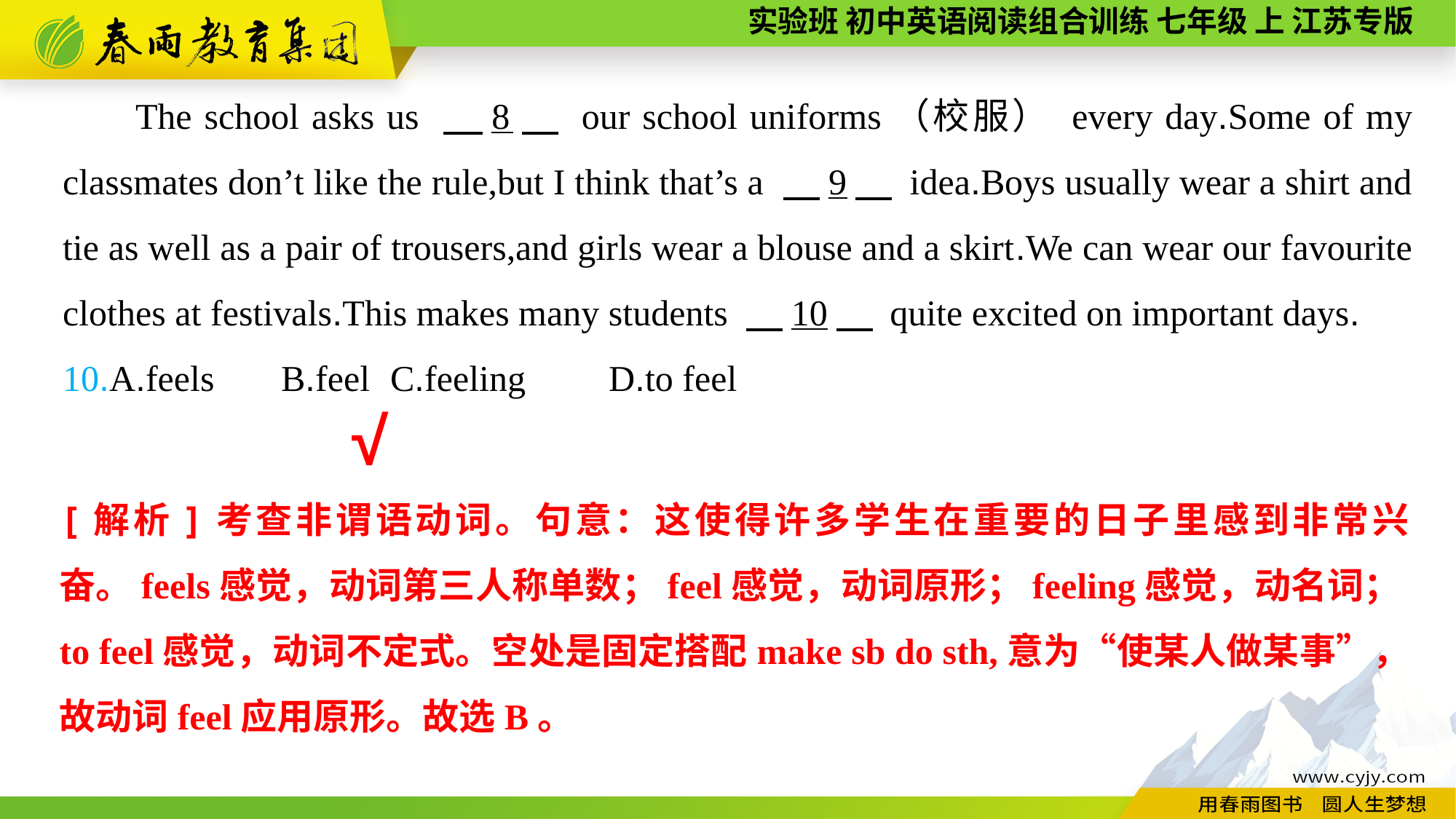

The school asks us 　8　 our school uniforms（校服） every day.Some of my classmates don’t like the rule,but I think that’s a 　9　 idea.Boys usually wear a shirt and tie as well as a pair of trousers,and girls wear a blouse and a skirt.We can wear our favourite clothes at festivals.This makes many students 　10　 quite excited on important days.
10.A.feels	B.feel	C.feeling	D.to feel
√
[解析]考查非谓语动词。句意：这使得许多学生在重要的日子里感到非常兴奋。feels感觉，动词第三人称单数；feel感觉，动词原形；feeling感觉，动名词；to feel感觉，动词不定式。空处是固定搭配make sb do sth,意为“使某人做某事”，故动词feel应用原形。故选B。